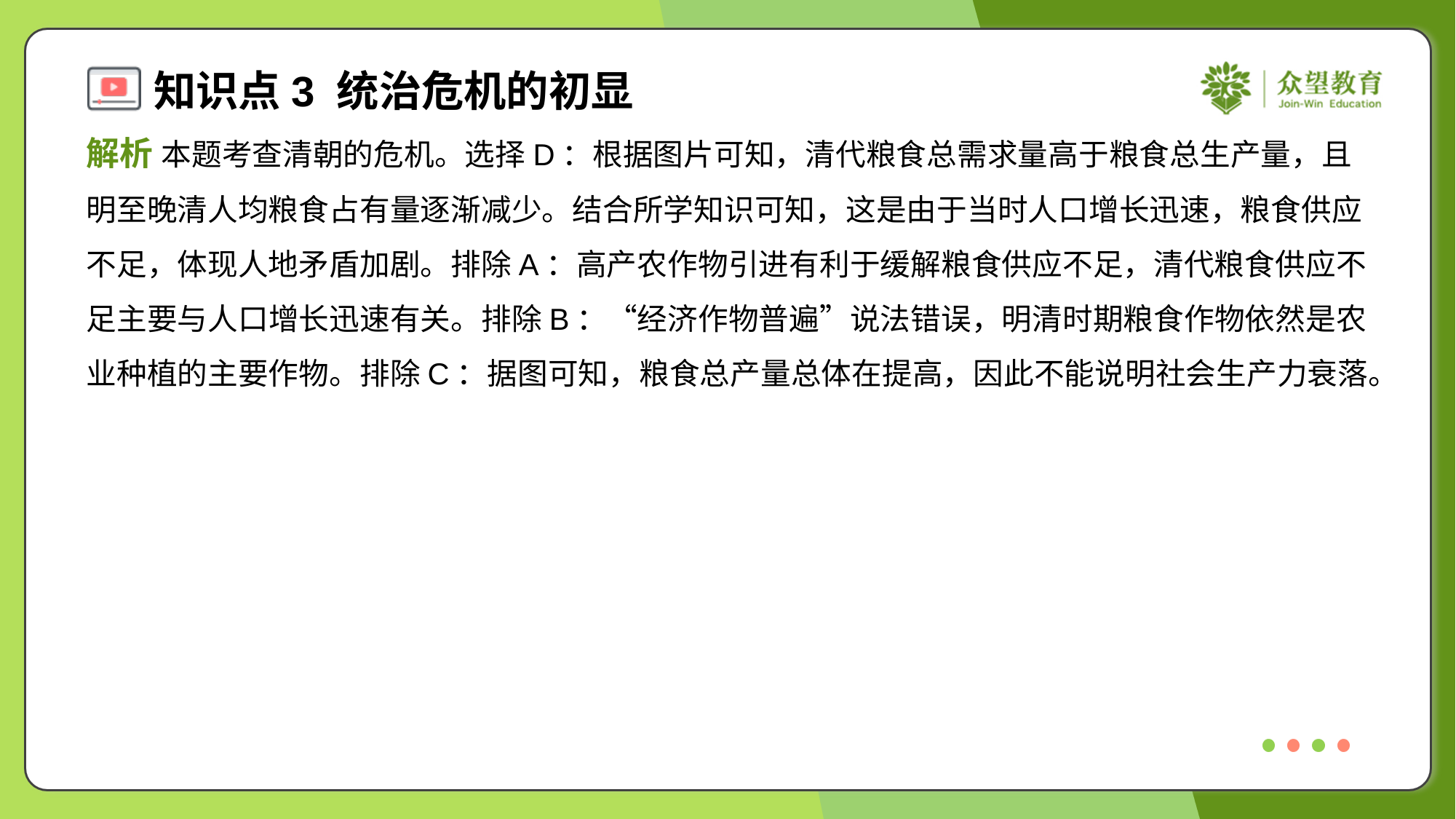

解析 本题考查清朝的危机。选择D：根据图片可知，清代粮食总需求量高于粮食总生产量，且
明至晚清人均粮食占有量逐渐减少。结合所学知识可知，这是由于当时人口增长迅速，粮食供应
不足，体现人地矛盾加剧。排除A：高产农作物引进有利于缓解粮食供应不足，清代粮食供应不
足主要与人口增长迅速有关。排除B：“经济作物普遍”说法错误，明清时期粮食作物依然是农
业种植的主要作物。排除C：据图可知，粮食总产量总体在提高，因此不能说明社会生产力衰落。